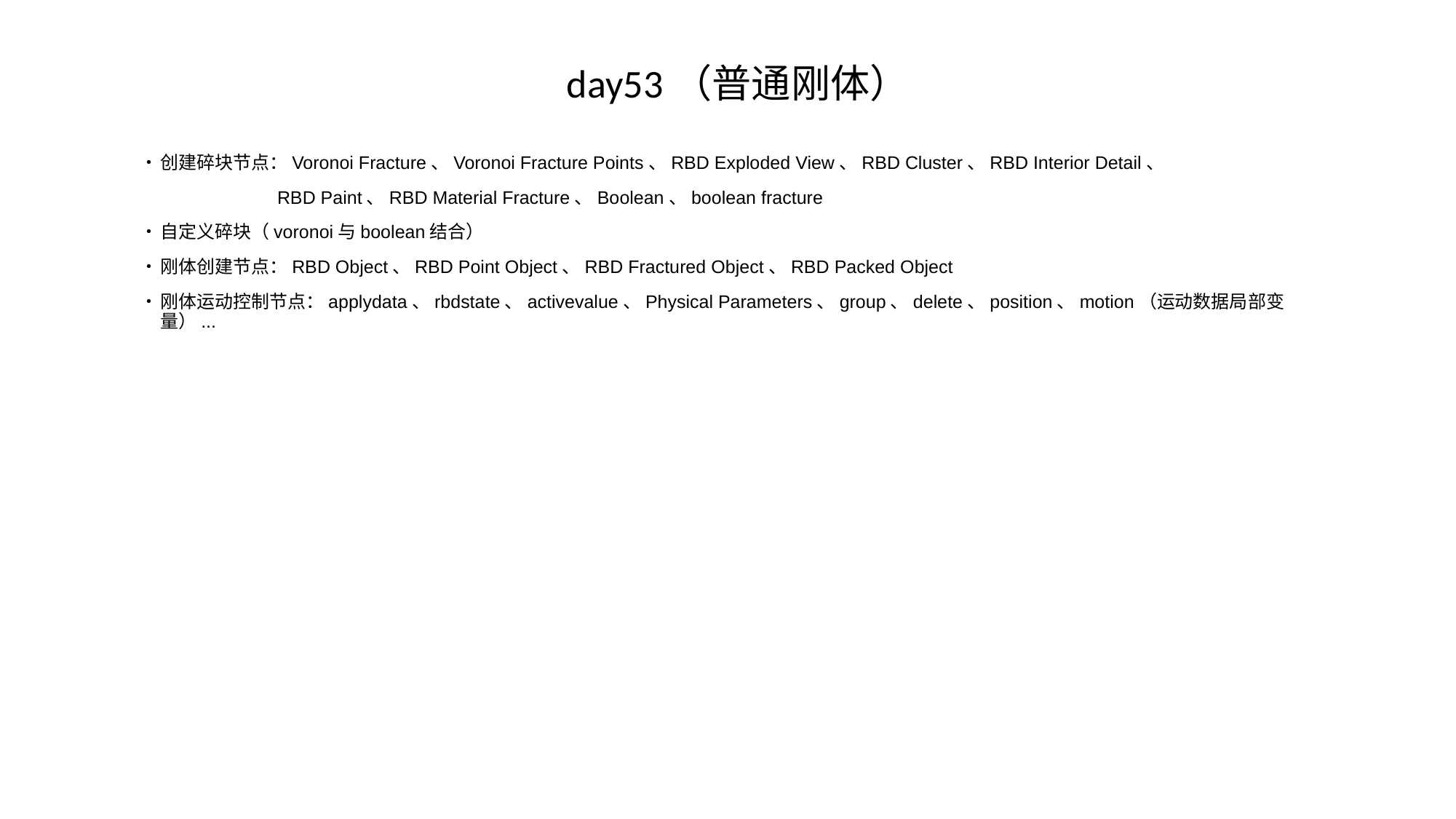

# day53（普通刚体）
•	创建碎块节点：Voronoi Fracture、Voronoi Fracture Points、RBD Exploded View、RBD Cluster、RBD Interior Detail、
                           RBD Paint、RBD Material Fracture、Boolean、boolean fracture
•	自定义碎块（voronoi与boolean结合）
•	刚体创建节点：RBD Object、RBD Point Object、RBD Fractured Object、RBD Packed Object
•	刚体运动控制节点：applydata、rbdstate、activevalue、Physical Parameters、group、delete、position、motion（运动数据局部变量）...